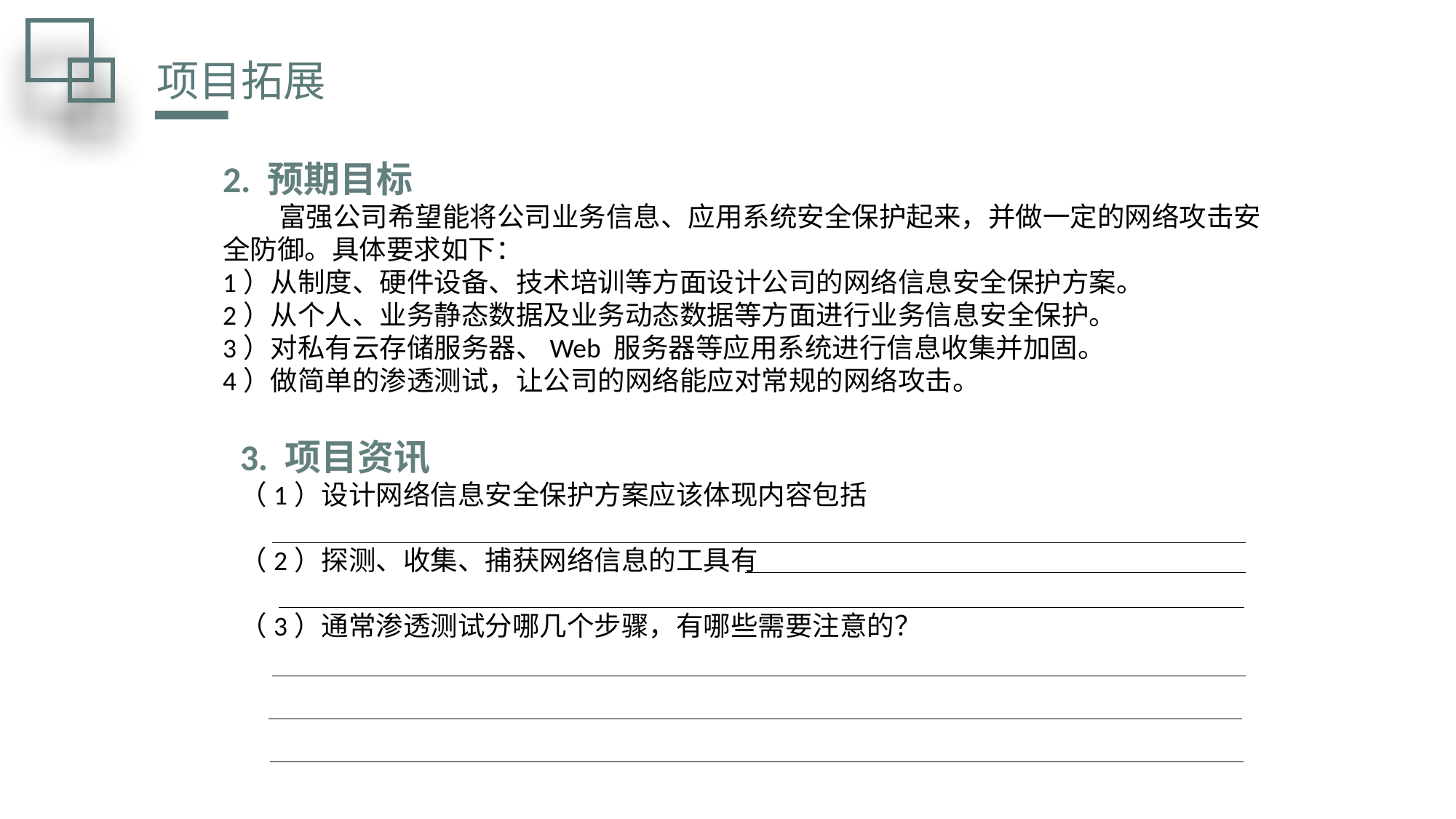

项目拓展

2. 预期目标
        富强公司希望能将公司业务信息、应用系统安全保护起来，并做一定的网络攻击安
全防御。具体要求如下：
1）从制度、硬件设备、技术培训等方面设计公司的网络信息安全保护方案。
2）从个人、业务静态数据及业务动态数据等方面进行业务信息安全保护。
3）对私有云存储服务器、Web 服务器等应用系统进行信息收集并加固。
4）做简单的渗透测试，让公司的网络能应对常规的网络攻击。
3. 项目资讯
（1）设计网络信息安全保护方案应该体现内容包括

（2）探测、收集、捕获网络信息的工具有

（3）通常渗透测试分哪几个步骤，有哪些需要注意的？